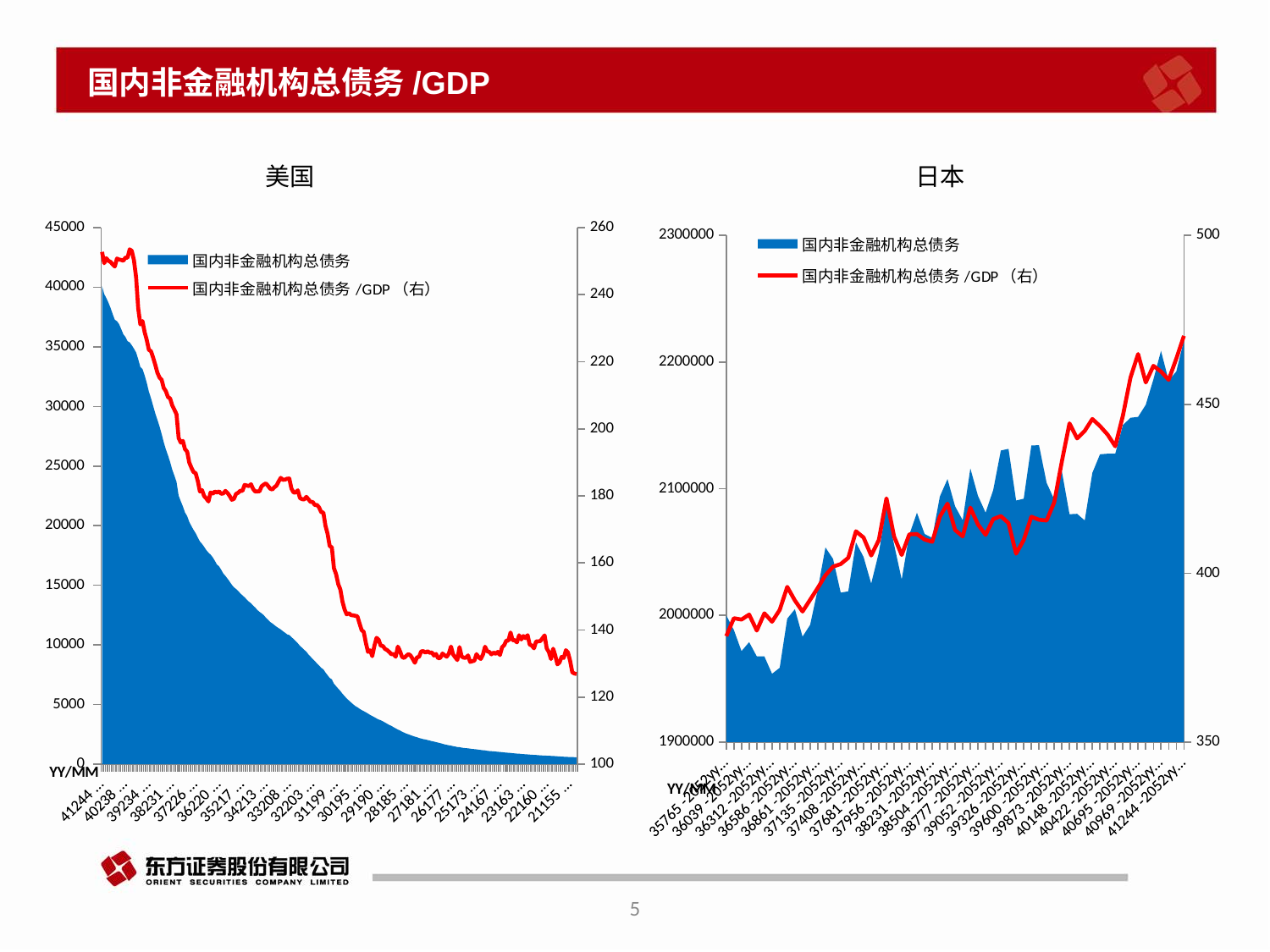

国内非金融机构总债务/GDP
美国
日本

### Chart

| Category | 国内非金融机构总债务 | 国内非金融机构总债务/GDP（右） |
|---|---|---|
| 41244 | 40098.493200000004 | 252.76248384717698 |
| 41153 | 39433.3094 | 249.4042717095693 |
| 41061 | 39102.2179 | 250.88683079252647 |
| 40969 | 38713.87820000001 | 250.11712009716837 |
| 40878 | 38269.248100000004 | 249.78296521114814 |
| 40787 | 37760.2056 | 249.0253086419753 |
| 40695 | 37270.6775 | 248.41156455783945 |
| 40603 | 37152.5941 | 250.77856819823288 |
| 40513 | 36912.7716 | 250.4955353931555 |
| 40422 | 36493.0422 | 250.36390093304064 |
| 40330 | 36054.4396 | 250.14354320602212 |
| 40238 | 35828.077600000004 | 251.06744497312604 |
| 40148 | 35478.612 | 251.02317880794703 |
| 40057 | 35373.088 | 253.53053998652544 |
| 39965 | 35136.82199999999 | 253.0486842294784 |
| 39873 | 34848.325999999994 | 250.28603645661255 |
| 39783 | 34528.163 | 245.19882542590736 |
| 39692 | 33967.439000000006 | 235.96528679898023 |
| 39600 | 33320.026 | 231.14027262321804 |
| 39508 | 33132.818 | 232.12169063815776 |
| 39417 | 32620.859999999997 | 228.8669211124519 |
| 39326 | 32006.117 | 226.57273010434508 |
| 39234 | 31249.379000000004 | 223.58035458760236 |
| 39142 | 30702.779999999995 | 223.1549950939419 |
| 39052 | 30059.447000000004 | 221.28242369811989 |
| 38961 | 29431.55 | 219.10212316121732 |
| 38869 | 28898.781999999996 | 216.78855848286622 |
| 38777 | 28336.931 | 215.3033187958728 |
| 38687 | 27689.625 | 214.6249631822903 |
| 38596 | 27011.117000000002 | 212.20807472934968 |
| 38504 | 26405.362 | 211.242896 |
| 38412 | 25894.769 | 209.47409762332347 |
| 38322 | 25346.369000000006 | 209.0611849322413 |
| 38231 | 24704.519500000002 | 206.96965977731796 |
| 38139 | 24194.463499999998 | 205.6845123226415 |
| 38047 | 23684.926000000003 | 204.35832923493734 |
| 37956 | 22518.777499999997 | 197.27702193643339 |
| 37865 | 22048.802499999998 | 195.90054730744285 |
| 37773 | 21626.883000000005 | 196.40091358204083 |
| 37681 | 21112.4495 | 193.91635744071127 |
| 37591 | 20802.168 | 193.20480361106726 |
| 37500 | 20329.657 | 189.9666127811469 |
| 37408 | 19973.622 | 188.39662701968516 |
| 37316 | 19644.105 | 187.10988027089067 |
| 37226 | 19373.707 | 186.76872873104472 |
| 37135 | 19005.945 | 184.43062725614251 |
| 37043 | 18677.982 | 181.31674643006224 |
| 36951 | 18470.5285 | 181.7053300016724 |
| 36861 | 18228.124499999998 | 179.94555173843509 |
| 36770 | 17955.0855 | 179.23718991764412 |
| 36678 | 17744.627 | 178.35409232995949 |
| 36586 | 17576.196900000003 | 181.02061795149083 |
| 36495 | 17353.176600000003 | 180.6173860549351 |
| 36404 | 17055.0479 | 181.3382941170216 |
| 36312 | 16742.3199 | 180.94719214058748 |
| 36220 | 16591.4203 | 181.35474608136767 |
| 36130 | 16306.655699999998 | 180.633128773193 |
| 36039 | 15990.685399999998 | 180.74289492720857 |
| 35947 | 15786.843799999999 | 181.48717954613383 |
| 35855 | 15554.7933 | 180.85707159965582 |
| 35765 | 15308.1504 | 179.97519780852838 |
| 35674 | 15040.0066 | 178.8369255282465 |
| 35582 | 14828.303000000002 | 179.15502368064958 |
| 35490 | 14695.238200000003 | 180.59774118225394 |
| 35400 | 14516.533299999997 | 180.93647388757321 |
| 35309 | 14327.6814 | 181.5307993462313 |
| 35217 | 14156.482700000002 | 181.49336794871797 |
| 35125 | 13998.7825 | 183.27331701186145 |
| 35034 | 13810.4427 | 183.10165992707988 |
| 34943 | 13633.134499999998 | 182.93370680979532 |
| 34851 | 13496.0542 | 183.47500203920717 |
| 34759 | 13304.343499999999 | 182.05924572710975 |
| 34669 | 13141.127499999999 | 181.30194393090696 |
| 34578 | 12932.044600000001 | 181.3293221907513 |
| 34486 | 12776.9455 | 181.37991709609187 |
| 34394 | 12647.141600000003 | 182.85993377962208 |
| 34304 | 12494.7603 | 183.3743329713229 |
| 34213 | 12288.7446 | 183.7349490902023 |
| 34121 | 12120.366999999998 | 183.0124722545185 |
| 34029 | 11921.384799999998 | 182.15883260753301 |
| 33939 | 11812.6556 | 181.91227670321547 |
| 33848 | 11666.4843 | 182.58266115780083 |
| 33756 | 11525.3458 | 183.08148748252634 |
| 33664 | 11410.2674 | 184.31304052853474 |
| 33573 | 11295.1544 | 185.3944095199015 |
| 33482 | 11150.9021 | 184.81035019971162 |
| 33390 | 11021.6727 | 184.86535893995304 |
| 33298 | 10886.0212 | 185.13011802319647 |
| 33208 | 10825.0544 | 185.17027711255562 |
| 33117 | 10661.3254 | 182.22618876696407 |
| 33025 | 10494.6124 | 181.02274122882673 |
| 32933 | 10333.1096 | 181.0253779716543 |
| 32843 | 10139.3263 | 181.65301431463536 |
| 32752 | 9925.313 | 179.3871748992391 |
| 32660 | 9763.106 | 179.02130702655126 |
| 32568 | 9592.1131 | 178.94731824711303 |
| 32478 | 9436.976 | 179.71769186821558 |
| 32387 | 9206.14 | 179.010266780742 |
| 32295 | 9016.889000000001 | 178.22404285177794 |
| 32203 | 8819.115 | 178.2143434506729 |
| 32112 | 8656.086000000001 | 177.26620384591754 |
| 32021 | 8447.845 | 177.30811207891696 |
| 31929 | 8275.109999999999 | 176.5658138989054 |
| 31837 | 8076.264 | 175.1483160200386 |
| 31747 | 7953.043000000001 | 175.04991966191974 |
| 31656 | 7682.01 | 171.04201456148553 |
| 31564 | 7464.344999999998 | 168.75440857297883 |
| 31472 | 7233.990000000001 | 165.06914019715228 |
| 31382 | 7110.583999999999 | 164.64639822168706 |
| 31291 | 6746.957 | 158.44250052837987 |
| 31199 | 6541.351000000001 | 156.65280072802167 |
| 31107 | 6327.219999999999 | 153.6777421548625 |
| 31017 | 6134.795 | 152.07721864154686 |
| 30926 | 5902.368 | 148.44989939637827 |
| 30834 | 5707.9349999999995 | 146.1212656477997 |
| 30742 | 5507.85 | 144.6617114041078 |
| 30651 | 5348.648 | 145.02448415173126 |
| 30560 | 5182.614 | 144.47921719494855 |
| 30468 | 5027.584999999999 | 144.37955889954623 |
| 30376 | 4877.479 | 144.2614315291334 |
| 30286 | 4773.137999999999 | 144.09473207547168 |
| 30195 | 4650.167 | 142.0158502321036 |
| 30103 | 4535.8949999999995 | 139.9578820697954 |
| 30011 | 4441.033 | 139.440265000471 |
| 29921 | 4351.884999999999 | 136.22202397721225 |
| 29830 | 4240.55 | 133.47655020459553 |
| 29738 | 4131.667 | 133.95801316344065 |
| 29646 | 4033.6039999999994 | 132.1886347250442 |
| 29556 | 3944.2639999999997 | 135.29530408534282 |
| 29465 | 3834.621 | 137.67847910383458 |
| 29373 | 3739.965 | 137.09549120234604 |
| 29281 | 3686.1919999999996 | 135.3177930325612 |
| 29190 | 3596.313 | 135.23023990373767 |
| 29099 | 3493.228 | 134.37042735700274 |
| 29007 | 3385.6890000000003 | 134.012389170361 |
| 28915 | 3287.3089999999997 | 133.45142694759062 |
| 28825 | 3207.9440000000004 | 132.7791390728477 |
| 28734 | 3101.64 | 132.82117163412127 |
| 28642 | 3003.321 | 132.0315206400844 |
| 28550 | 2902.681 | 135.06495742403797 |
| 28460 | 2823.984 | 133.7873791927231 |
| 28369 | 2727.01 | 131.9946757018393 |
| 28277 | 2640.3529999999996 | 131.67529423498902 |
| 28185 | 2564.785 | 132.30771214856847 |
| 28095 | 2502.954 | 132.81793579198728 |
| 28004 | 2432.838 | 132.38493769385644 |
| 27912 | 2370.668 | 131.3971843476333 |
| 27820 | 2307.7780000000002 | 130.24312884474293 |
| 27729 | 2259.759 | 131.84894101172762 |
| 27638 | 2195.037 | 132.04024302213665 |
| 27546 | 2144.8329999999996 | 133.6344548286604 |
| 27454 | 2098.328 | 133.70256148846693 |
| 27364 | 2069.145 | 133.2525115919629 |
| 27273 | 2023.5220000000002 | 133.68051793618287 |
| 27181 | 1978.1809999999998 | 133.22878502155172 |
| 27089 | 1928.2920000000001 | 133.30743173176634 |
| 26999 | 1895.5000000000002 | 132.38580807375334 |
| 26908 | 1847.62 | 132.855396562882 |
| 26816 | 1804.3229999999999 | 131.55836675173168 |
| 26724 | 1758.673 | 131.72593813197514 |
| 26634 | 1711.183 | 133.00038862117208 |
| 26543 | 1654.6970000000001 | 132.44993196189867 |
| 26451 | 1618.4279999999999 | 132.05189295039165 |
| 26359 | 1582.653 | 132.9848752205697 |
| 26268 | 1555.2279999999998 | 135.07278096230672 |
| 26177 | 1511.863 | 132.72434378017735 |
| 26085 | 1475.315 | 131.86583839828387 |
| 25993 | 1439.0430000000001 | 131.04844731809493 |
| 25903 | 1420.1970000000001 | 134.90994585351953 |
| 25812 | 1387.6889999999999 | 132.09795335554497 |
| 25720 | 1361.21 | 131.75975220211018 |
| 25628 | 1339.8419999999999 | 131.73158981417754 |
| 25538 | 1330.376 | 132.44161274265804 |
| 25447 | 1300.154 | 130.49824350095352 |
| 25355 | 1275.7199999999998 | 130.69562544821227 |
| 25263 | 1257.5099999999998 | 130.86793630970962 |
| 25173 | 1243.347 | 132.80784020508437 |
| 25082 | 1212.3310000000001 | 131.87544871097575 |
| 24990 | 1187.8919999999998 | 131.38944806990375 |
| 24898 | 1167.1049999999998 | 132.65571720845645 |
| 24807 | 1151.459 | 135.036824205465 |
| 24716 | 1118.8029999999999 | 133.66821983273596 |
| 24624 | 1097.624 | 133.48218411771862 |
| 24532 | 1085.684 | 132.75666422108094 |
| 24442 | 1075.508 | 133.28888338084025 |
| 24351 | 1053.841 | 132.8761820703568 |
| 24259 | 1041.0249999999999 | 133.48185664828821 |
| 24167 | 1021.715 | 132.55254281266218 |
| 24077 | 1008.0140000000001 | 134.8513712374582 |
| 23986 | 982.5440000000001 | 135.48593491450634 |
| 23894 | 969.1250000000001 | 136.86273125264796 |
| 23802 | 952.1840000000001 | 136.86704039097313 |
| 23712 | 940.8740000000001 | 139.26494967436355 |
| 23621 | 918.197 | 136.9421327367636 |
| 23529 | 902.452 | 136.96342388829868 |
| 23437 | 885.612 | 136.33189655172413 |
| 23346 | 877.027 | 138.44151539068667 |
| 23255 | 855.88 | 137.18224074370895 |
| 23163 | 844.7719999999999 | 138.21531413612564 |
| 23071 | 829.002 | 137.5936929460581 |
| 22981 | 821.388 | 138.4439575257037 |
| 22890 | 800.468 | 135.67254237288137 |
| 22798 | 789.552 | 135.3827160493827 |
| 22706 | 775.063 | 134.53619163339698 |
| 22616 | 768.436 | 136.58656238890865 |
| 22525 | 750.7139999999999 | 136.61765241128296 |
| 22433 | 737.0310000000001 | 136.7404452690167 |
| 22341 | 726.425 | 137.58049242424244 |
| 22251 | 724.735 | 138.38743555470688 |
| 22160 | 711.4430000000001 | 134.4882797731569 |
| 22068 | 702.268 | 133.4602812618776 |
| 21976 | 692.232 | 131.35332068311195 |
| 21885 | 689.904 | 134.43180046765391 |
| 21794 | 674.4889999999999 | 132.43451796583545 |
| 21702 | 659.822 | 129.75850540806292 |
| 21610 | 645.8749999999999 | 130.34813319878907 |
| 21520 | 640.225 | 132.00515463917526 |
| 21429 | 621.234 | 131.70108119567521 |
| 21337 | 613.676 | 133.99039301310046 |
| 21245 | 604.978 | 133.28442388191232 |
| 21155 | 603.504 | 130.77009750812567 |
| 21064 | 594.086 | 127.37692967409949 |
| 20972 | 583.358 | 127.03789198606272 |
| 20880 | 580.084 | 126.87751531058616 |

### Chart

| Category | 国内非金融机构总债务 | 国内非金融机构总债务/GDP（右） |
|---|---|---|
| 35765 | 1999964.9999999995 | 381.35976202734383 |
| 35855 | 1988382.5 | 386.650766735763 |
| 35947 | 1971779.1 | 386.24922134246435 |
| 36039 | 1978846.6 | 387.74000007837697 |
| 36130 | 1967603.2000000002 | 382.9974033456743 |
| 36220 | 1967545.6 | 388.10897176683625 |
| 36312 | 1953881.5 | 385.6137037344038 |
| 36404 | 1958591.6 | 389.1097283809342 |
| 36495 | 1997407.5999999999 | 395.92767320530913 |
| 36586 | 2004867.5 | 391.90482240944544 |
| 36678 | 1983189.6000000003 | 388.64047627912817 |
| 36770 | 1992519.1999999997 | 392.1316998769987 |
| 36861 | 2020699.1 | 395.63911791253133 |
| 36951 | 2053658.4999999998 | 399.3774005036803 |
| 37043 | 2044508.7 | 401.94171722453984 |
| 37135 | 2017935.2999999998 | 402.68665264468643 |
| 37226 | 2018969.5000000005 | 404.5398715230887 |
| 37316 | 2057586.4 | 412.38824397126734 |
| 37408 | 2046150.4000000001 | 410.54134906892614 |
| 37500 | 2025100.0999999999 | 405.22263131565785 |
| 37591 | 2049486.7999999998 | 409.8162163891549 |
| 37681 | 2085877.2000000004 | 422.1449301173414 |
| 37773 | 2055821.1000000006 | 410.83883564217155 |
| 37865 | 2028321.1000000003 | 405.37073159032866 |
| 37956 | 2063658.7999999996 | 411.478396803337 |
| 38047 | 2081077.2999999996 | 411.555824949917 |
| 38139 | 2064262.0999999999 | 409.9589298729567 |
| 38231 | 2061146.6 | 409.2702957616433 |
| 38322 | 2093839.2000000004 | 416.72173627489036 |
| 38412 | 2107609.9 | 420.58743472005204 |
| 38504 | 2086102.6999999997 | 412.7961904309609 |
| 38596 | 2075134.4 | 410.88108980387887 |
| 38687 | 2116006.8000000003 | 419.4123884824496 |
| 38777 | 2094423.3000000003 | 414.41724212984036 |
| 38869 | 2081094.6 | 411.33960955150013 |
| 38961 | 2099087.3999999994 | 416.0167509632001 |
| 39052 | 2130172.5 | 416.90347998144637 |
| 39142 | 2131501.1 | 414.81724891552057 |
| 39234 | 2090690.0 | 405.77406426193875 |
| 39326 | 2092118.7999999998 | 409.80153568910123 |
| 39417 | 2134177.4000000004 | 416.72083196650897 |
| 39508 | 2134348.3000000003 | 415.8334404894111 |
| 39600 | 2104693.8000000003 | 415.58437096449353 |
| 39692 | 2091497.3999999997 | 420.98367189198325 |
| 39783 | 2113533.3000000003 | 433.13126324375065 |
| 39873 | 2079886.1 | 444.34889707845963 |
| 39965 | 2080199.7000000002 | 439.8917504953594 |
| 40057 | 2074948.7000000004 | 442.13600652885896 |
| 40148 | 2112496.8 | 445.6490453075457 |
| 40238 | 2127180.1 | 443.55340226908294 |
| 40330 | 2127635.9999999995 | 441.01018559590074 |
| 40422 | 2127654.1999999997 | 437.5683451757858 |
| 40513 | 2150264.5999999996 | 446.63282368067394 |
| 40603 | 2156034.3000000003 | 457.9191135710539 |
| 40695 | 2156727.6 | 464.8650815718175 |
| 40787 | 2166267.4000000004 | 456.4714435023011 |
| 40878 | 2186270.4 | 461.37669934875004 |
| 40969 | 2208805.6 | 459.69186071921365 |
| 41061 | 2185471.6999999997 | 457.24130644456017 |
| 41153 | 2192545.7 | 463.4913222703732 |
| 41244 | 2217111.6000000006 | 470.26105916888685 |
5